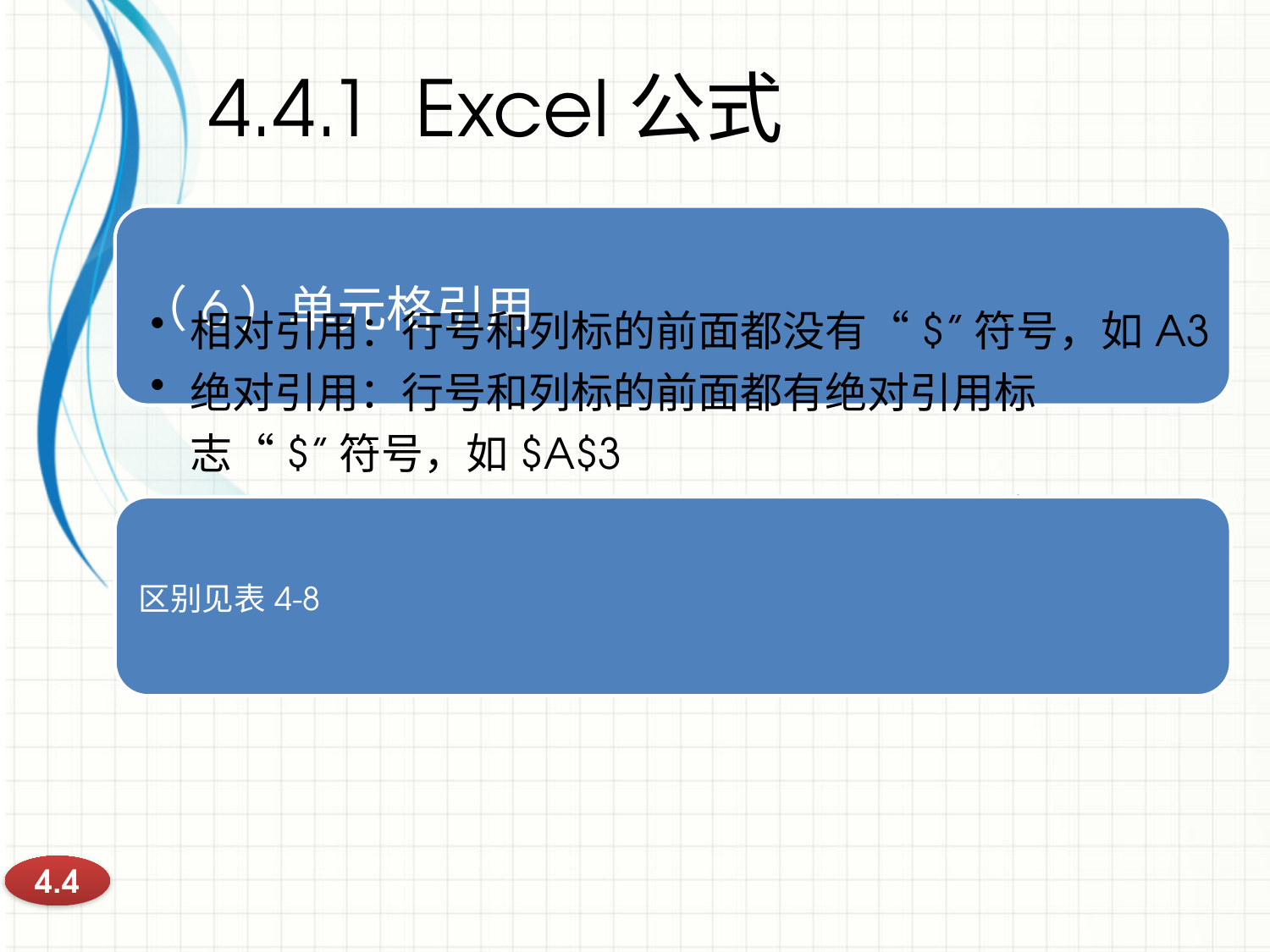

# 4.4.1  Excel公式
（6）单元格引用
相对引用：行号和列标的前面都没有“$”符号，如A3
绝对引用：行号和列标的前面都有绝对引用标志“$”符号，如$A$3
混合引用：行号和列标二者只有一个前面有绝对引用标志“$”符号，如A$3、$A3
区别见表4-8